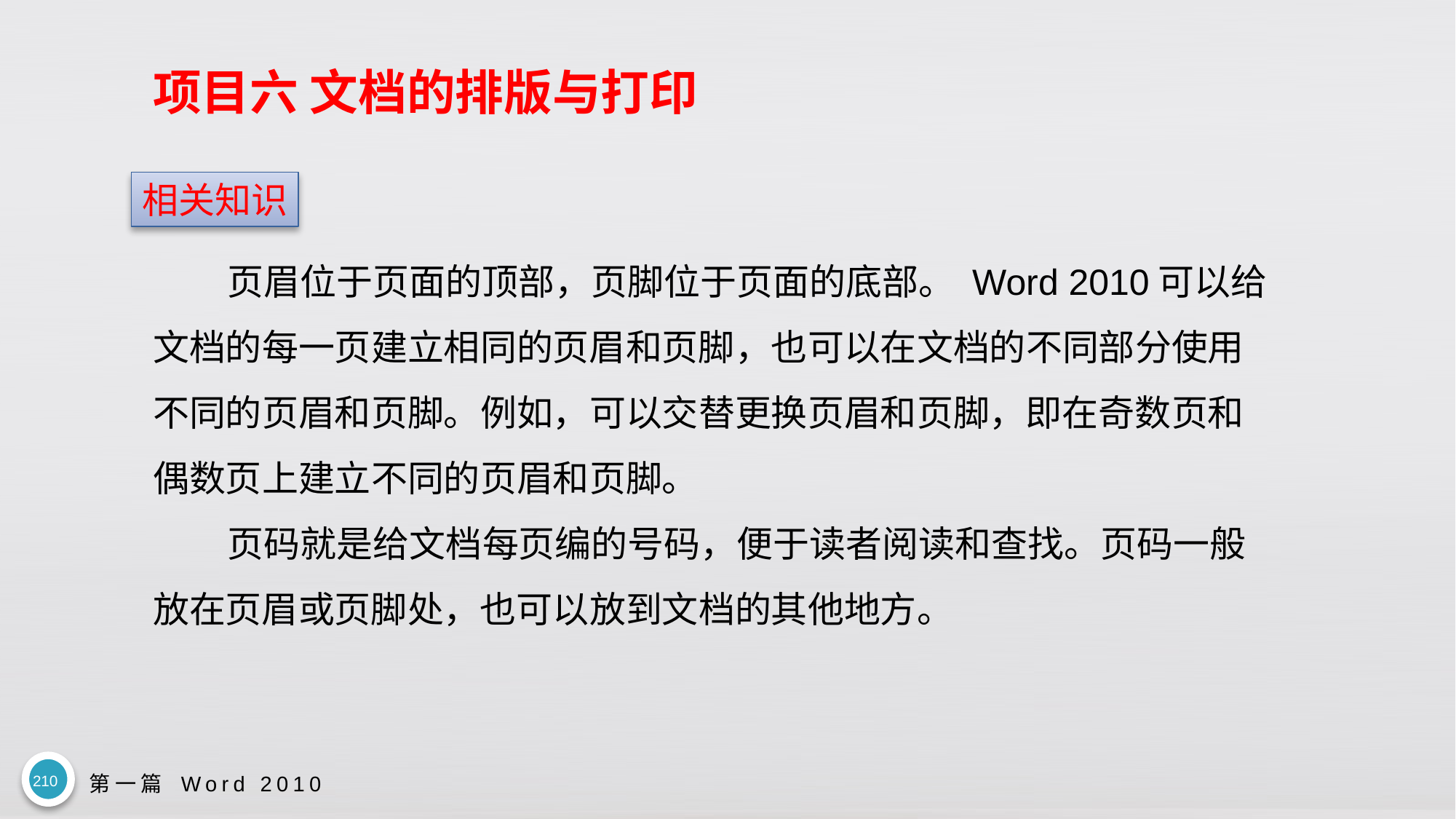

# 项目六 文档的排版与打印
相关知识
页眉位于页面的顶部，页脚位于页面的底部。 Word 2010可以给文档的每一页建立相同的页眉和页脚，也可以在文档的不同部分使用不同的页眉和页脚。例如，可以交替更换页眉和页脚，即在奇数页和偶数页上建立不同的页眉和页脚。
页码就是给文档每页编的号码，便于读者阅读和查找。页码一般放在页眉或页脚处，也可以放到文档的其他地方。
210